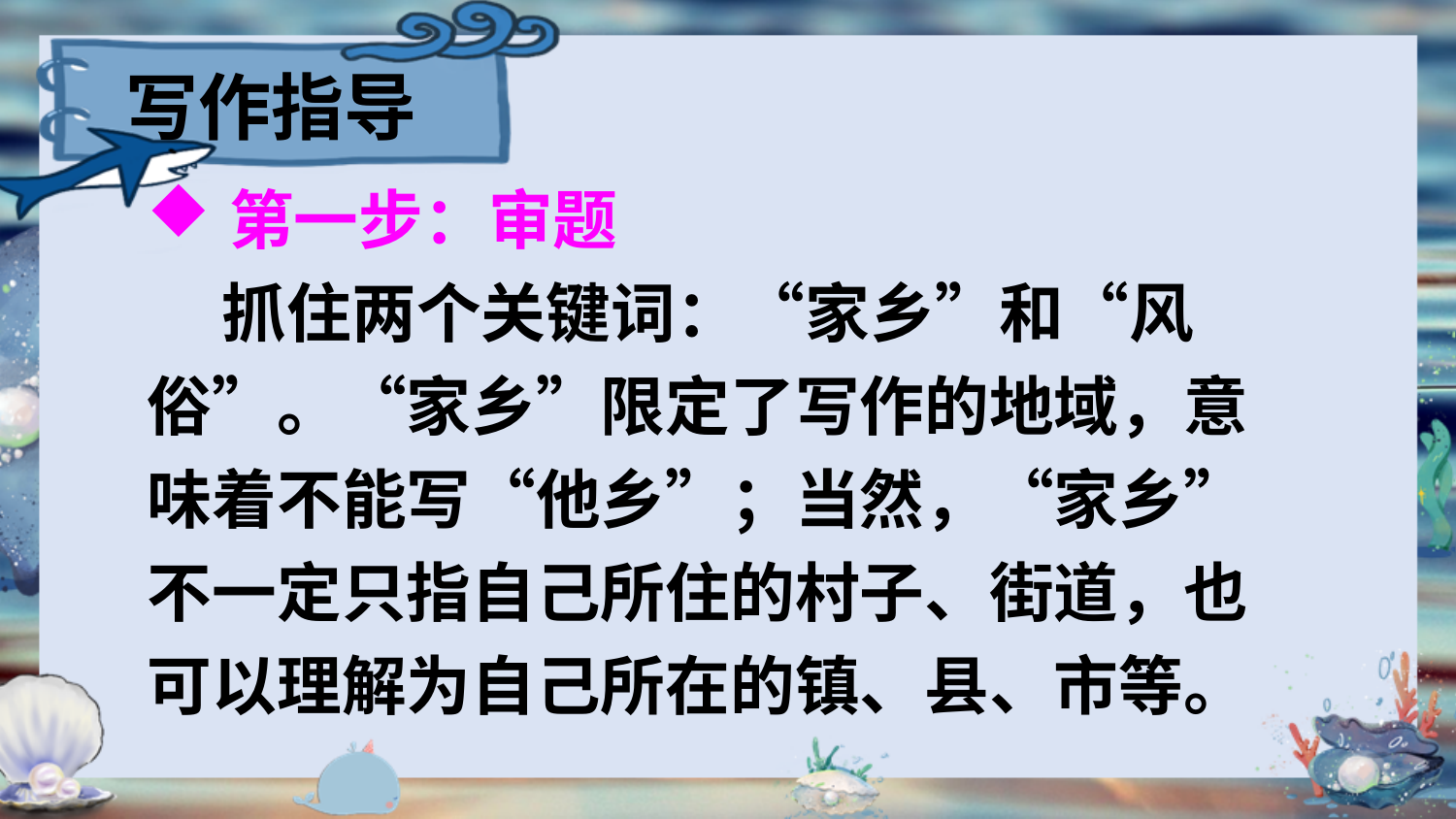

写作指导
第一步：审题
    抓住两个关键词：“家乡”和“风俗”。“家乡”限定了写作的地域，意味着不能写“他乡”；当然，“家乡”不一定只指自己所住的村子、街道，也可以理解为自己所在的镇、县、市等。